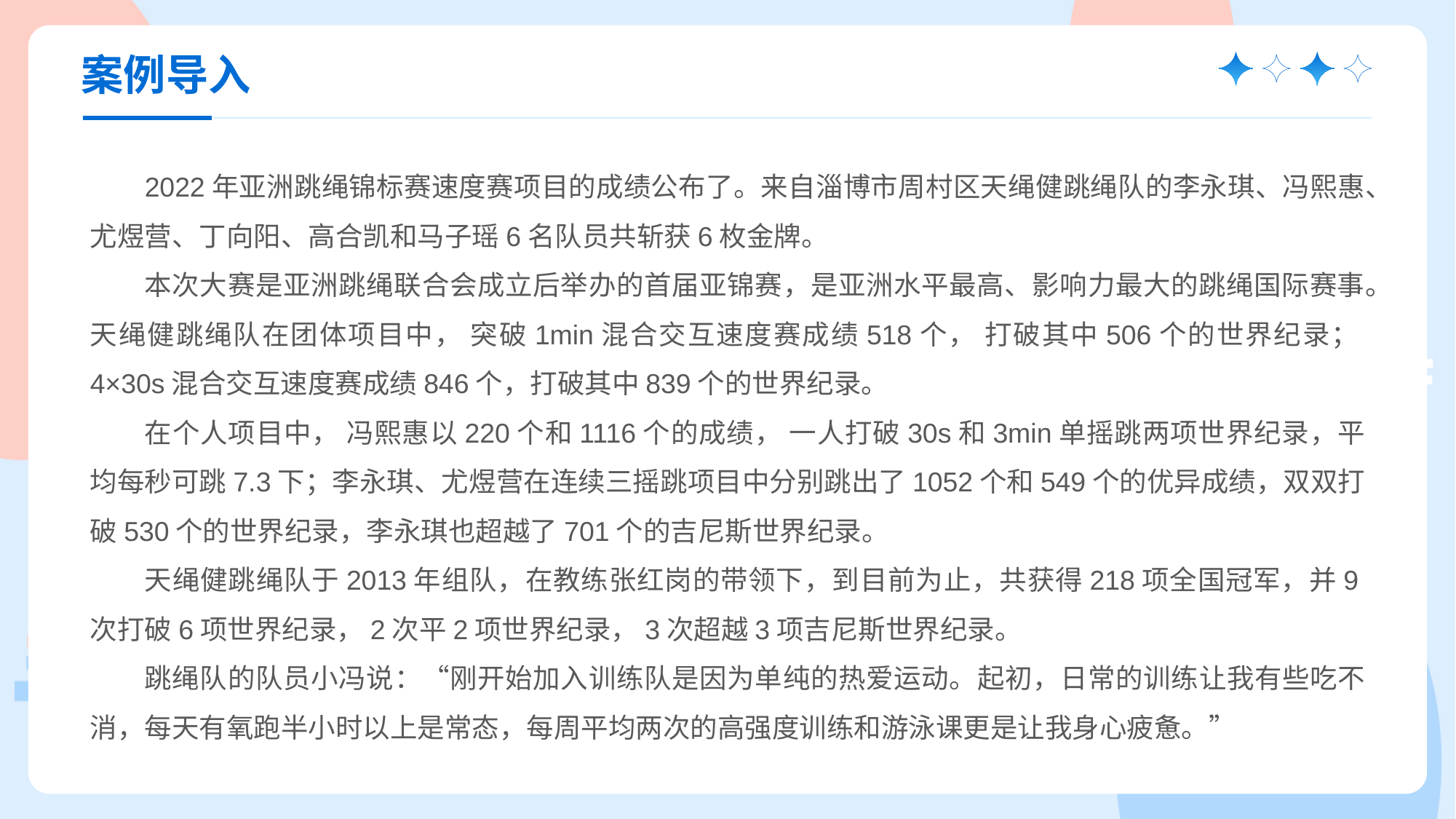

案例导入
2022年亚洲跳绳锦标赛速度赛项目的成绩公布了。来自淄博市周村区天绳健跳绳队的李永琪、冯熙惠、尤煜营、丁向阳、高合凯和马子瑶6名队员共斩获6枚金牌。
本次大赛是亚洲跳绳联合会成立后举办的首届亚锦赛，是亚洲水平最高、影响力最大的跳绳国际赛事。天绳健跳绳队在团体项目中， 突破1min混合交互速度赛成绩518个， 打破其中506个的世界纪录；4×30s混合交互速度赛成绩846个，打破其中839个的世界纪录。
在个人项目中， 冯熙惠以220个和1116个的成绩， 一人打破30s和3min单摇跳两项世界纪录，平均每秒可跳7.3下；李永琪、尤煜营在连续三摇跳项目中分别跳出了1052个和549个的优异成绩，双双打破530个的世界纪录，李永琪也超越了701个的吉尼斯世界纪录。
天绳健跳绳队于2013年组队，在教练张红岗的带领下，到目前为止，共获得218项全国冠军，并9次打破6项世界纪录，2次平2项世界纪录，3次超越3项吉尼斯世界纪录。
跳绳队的队员小冯说：“刚开始加入训练队是因为单纯的热爱运动。起初，日常的训练让我有些吃不消，每天有氧跑半小时以上是常态，每周平均两次的高强度训练和游泳课更是让我身心疲惫。”